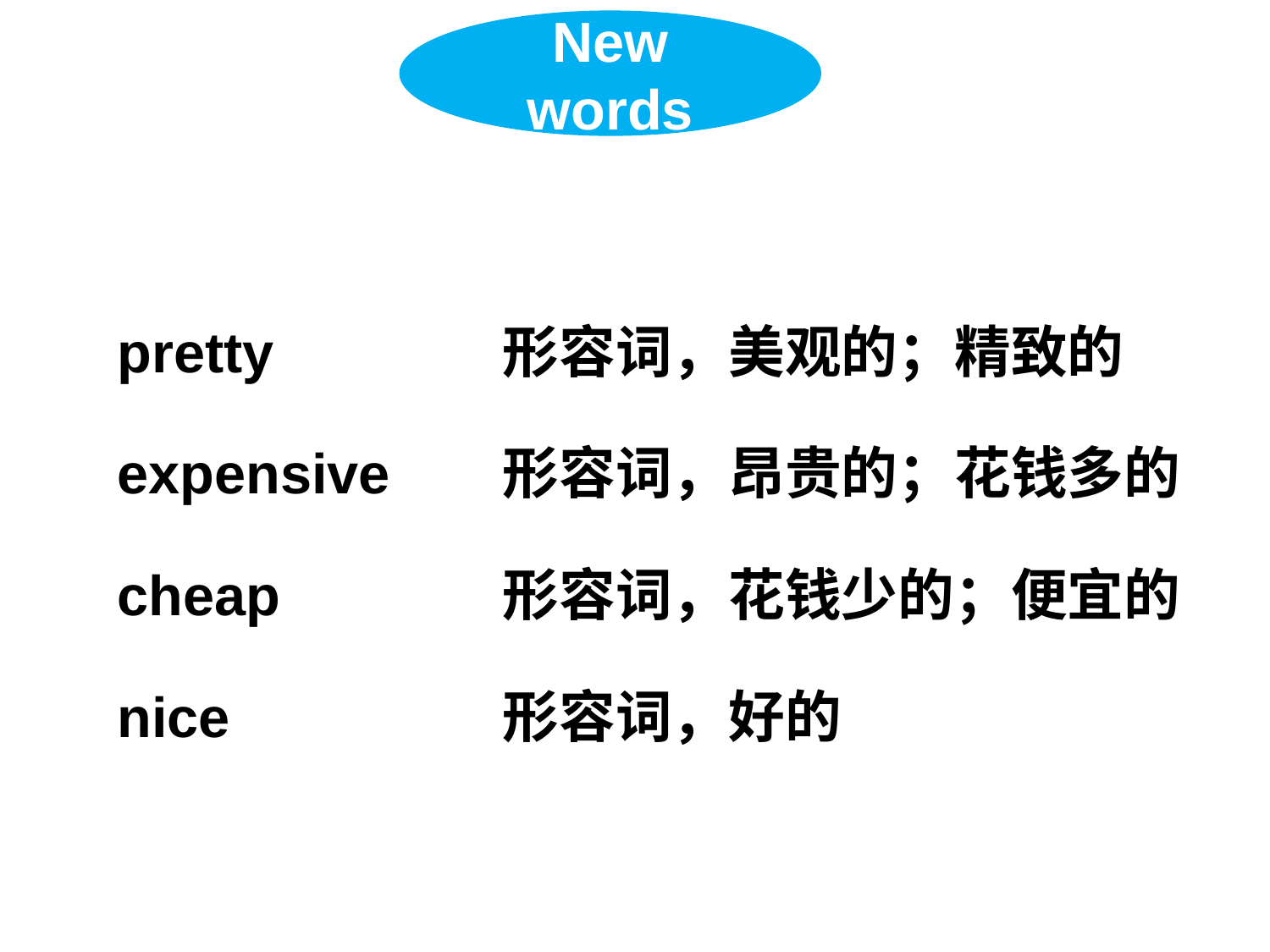

New words
pretty
expensive
cheap
nice
形容词，美观的；精致的
形容词，昂贵的；花钱多的
形容词，花钱少的；便宜的
形容词，好的